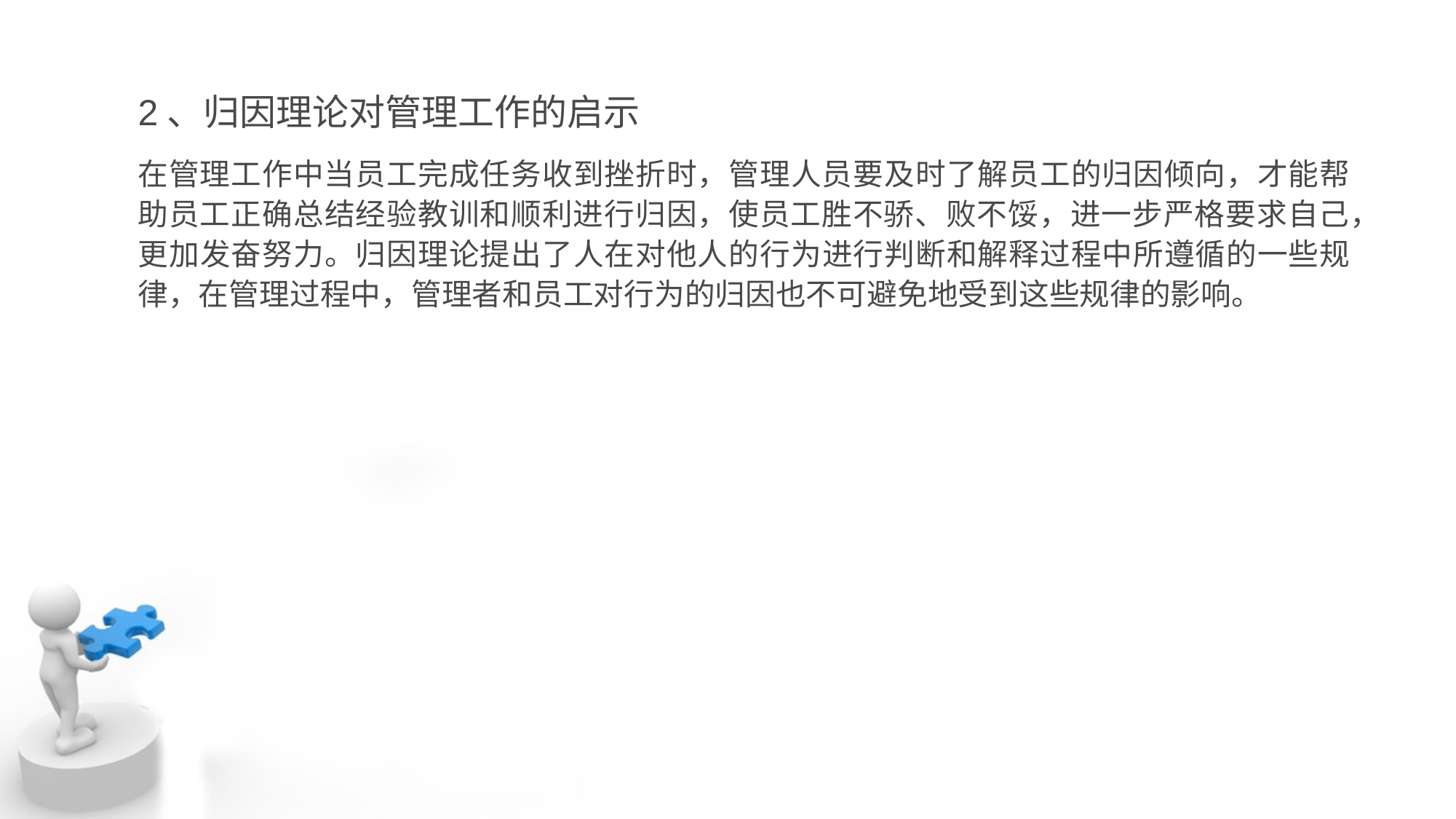

2、归因理论对管理工作的启示
在管理工作中当员工完成任务收到挫折时，管理人员要及时了解员工的归因倾向，才能帮助员工正确总结经验教训和顺利进行归因，使员工胜不骄、败不馁，进一步严格要求自己，更加发奋努力。归因理论提出了人在对他人的行为进行判断和解释过程中所遵循的一些规律，在管理过程中，管理者和员工对行为的归因也不可避免地受到这些规律的影响。